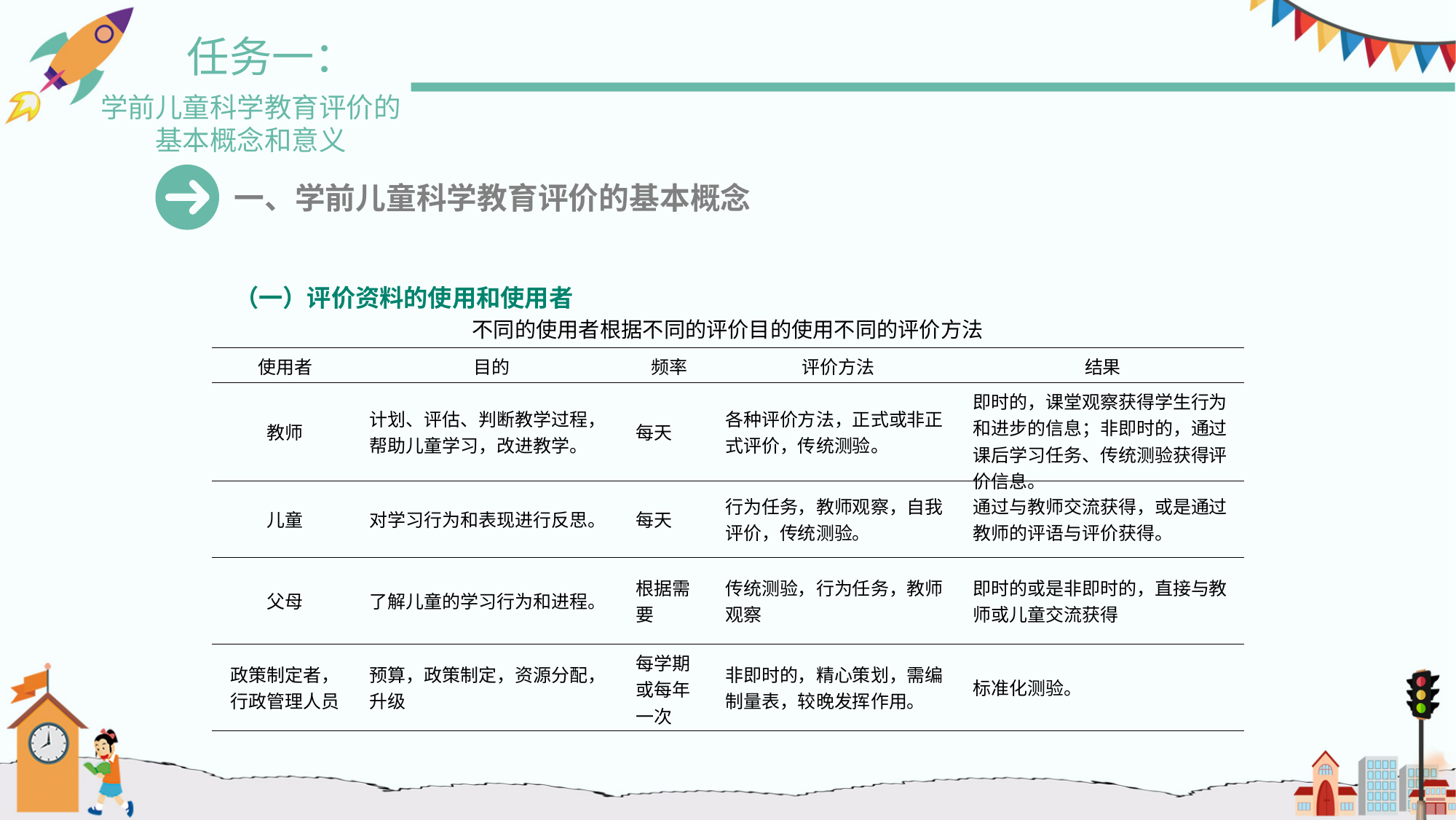

任务一：

学前儿童科学教育评价的
基本概念和意义

一、学前儿童科学教育评价的基本概念
（一）评价资料的使用和使用者
不同的使用者根据不同的评价目的使用不同的评价方法
| 使用者 | 目的 | 频率 | 评价方法 | 结果 |
| --- | --- | --- | --- | --- |
| 教师 | 计划、评估、判断教学过程，帮助儿童学习，改进教学。 | 每天 | 各种评价方法，正式或非正式评价，传统测验。 | 即时的，课堂观察获得学生行为和进步的信息；非即时的，通过课后学习任务、传统测验获得评价信息。 |
| 儿童 | 对学习行为和表现进行反思。 | 每天 | 行为任务，教师观察，自我评价，传统测验。 | 通过与教师交流获得，或是通过教师的评语与评价获得。 |
| 父母 | 了解儿童的学习行为和进程。 | 根据需要 | 传统测验，行为任务，教师观察 | 即时的或是非即时的，直接与教师或儿童交流获得 |
| 政策制定者，行政管理人员 | 预算，政策制定，资源分配，升级 | 每学期或每年一次 | 非即时的，精心策划，需编制量表，较晚发挥作用。 | 标准化测验。 |